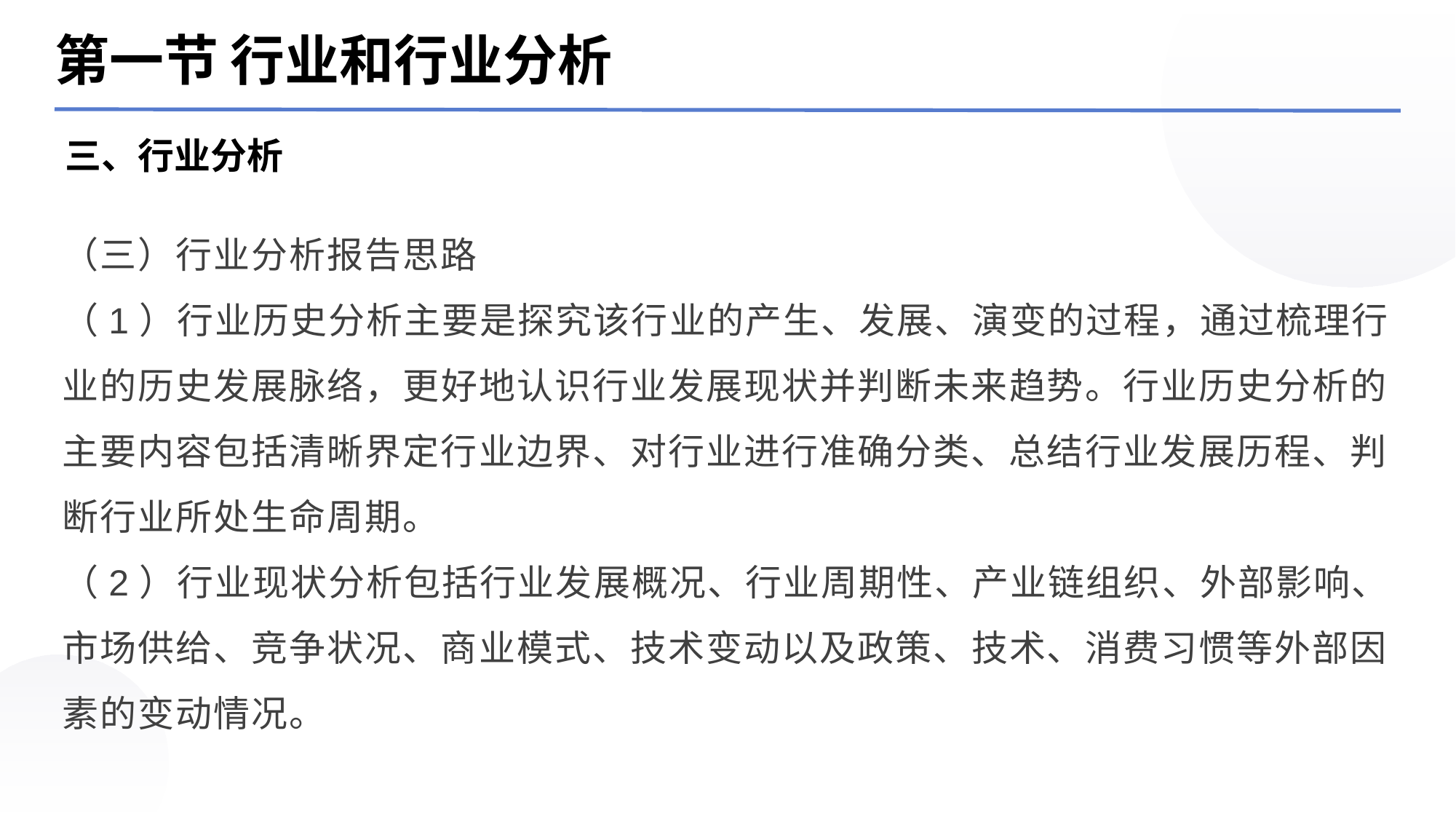

第一节 行业和行业分析
三、行业分析
（三）行业分析报告思路
（1）行业历史分析主要是探究该行业的产生、发展、演变的过程，通过梳理行业的历史发展脉络，更好地认识行业发展现状并判断未来趋势。行业历史分析的主要内容包括清晰界定行业边界、对行业进行准确分类、总结行业发展历程、判断行业所处生命周期。
（2）行业现状分析包括行业发展概况、行业周期性、产业链组织、外部影响、市场供给、竞争状况、商业模式、技术变动以及政策、技术、消费习惯等外部因素的变动情况。